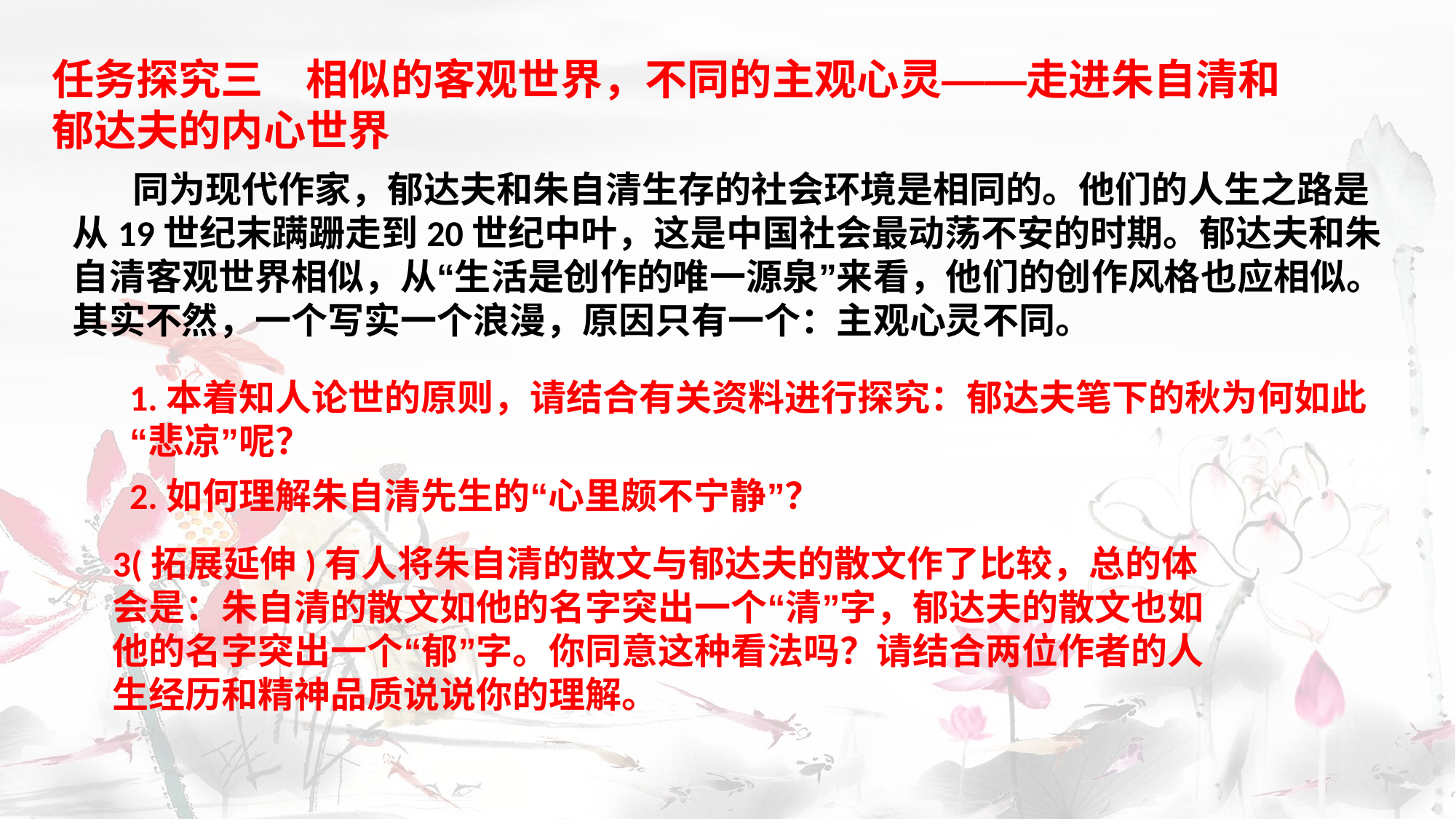

任务探究三　相似的客观世界，不同的主观心灵——走进朱自清和郁达夫的内心世界
     同为现代作家，郁达夫和朱自清生存的社会环境是相同的。他们的人生之路是从19世纪末蹒跚走到20世纪中叶，这是中国社会最动荡不安的时期。郁达夫和朱自清客观世界相似，从“生活是创作的唯一源泉”来看，他们的创作风格也应相似。其实不然，一个写实一个浪漫，原因只有一个：主观心灵不同。
1.本着知人论世的原则，请结合有关资料进行探究：郁达夫笔下的秋为何如此“悲凉”呢？
2.如何理解朱自清先生的“心里颇不宁静”？
3(拓展延伸)有人将朱自清的散文与郁达夫的散文作了比较，总的体会是：朱自清的散文如他的名字突出一个“清”字，郁达夫的散文也如他的名字突出一个“郁”字。你同意这种看法吗？请结合两位作者的人生经历和精神品质说说你的理解。